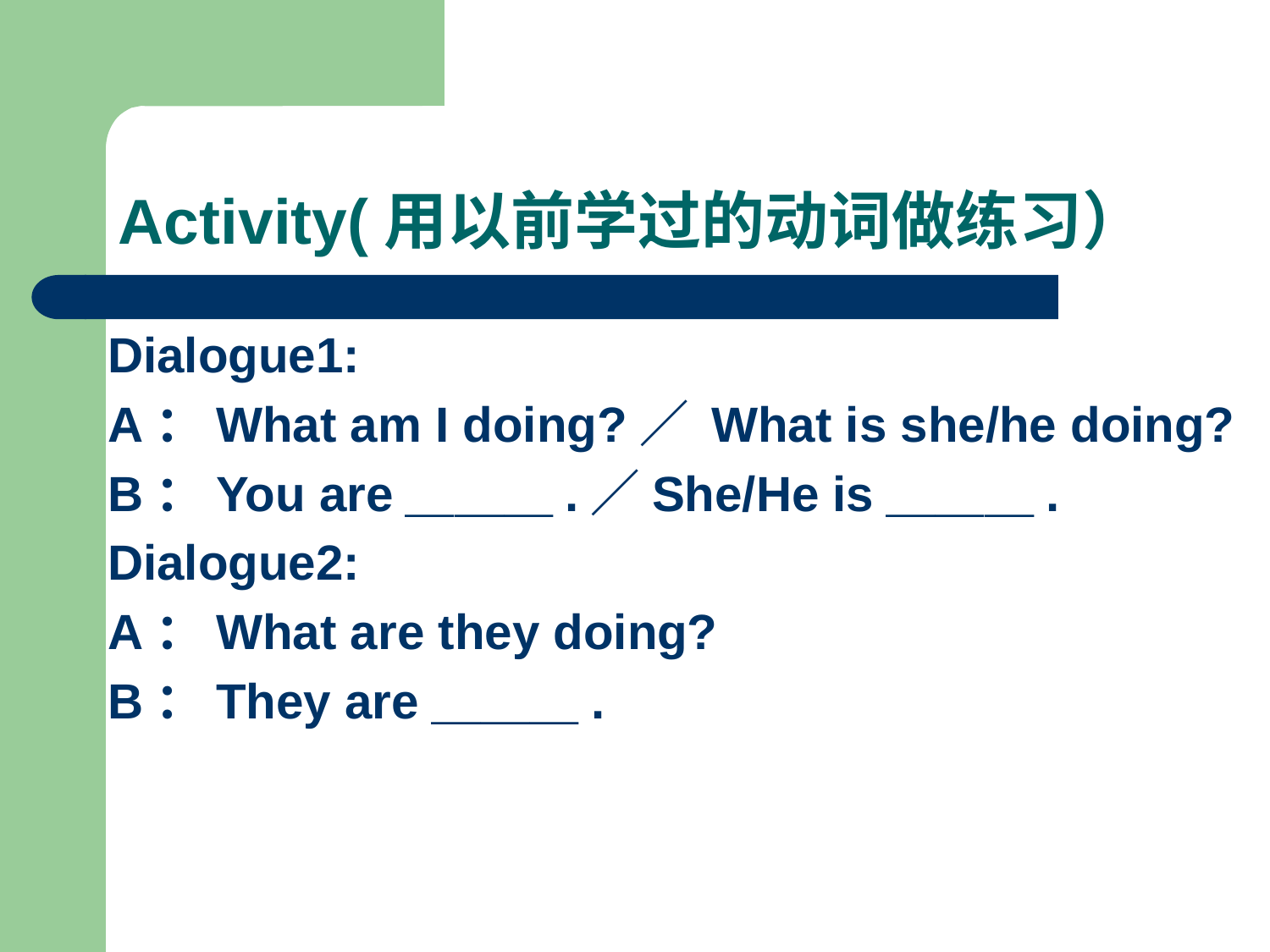

# Activity(用以前学过的动词做练习）
Dialogue1:
A：What am I doing?／ What is she/he doing?
B：You are＿＿＿.／She/He is＿＿＿.
Dialogue2:
A：What are they doing?
B：They are＿＿＿.